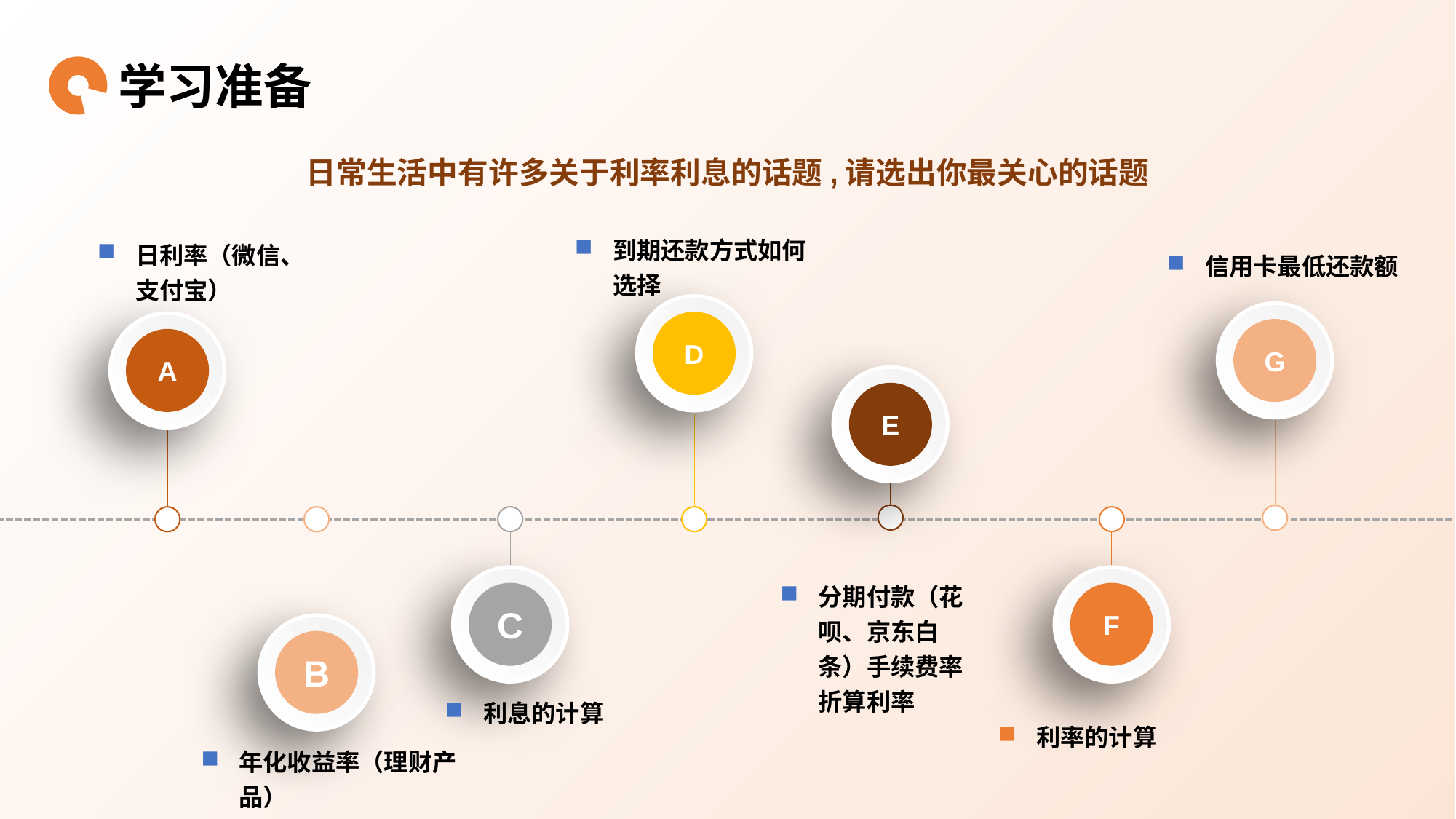

学习准备

日常生活中有许多关于利率利息的话题,请选出你最关心的话题
到期还款方式如何选择
日利率（微信、支付宝）
信用卡最低还款额

D

G
A

E

C

F
分期付款（花呗、京东白条）手续费率折算利率

B
利息的计算
利率的计算
年化收益率（理财产品）